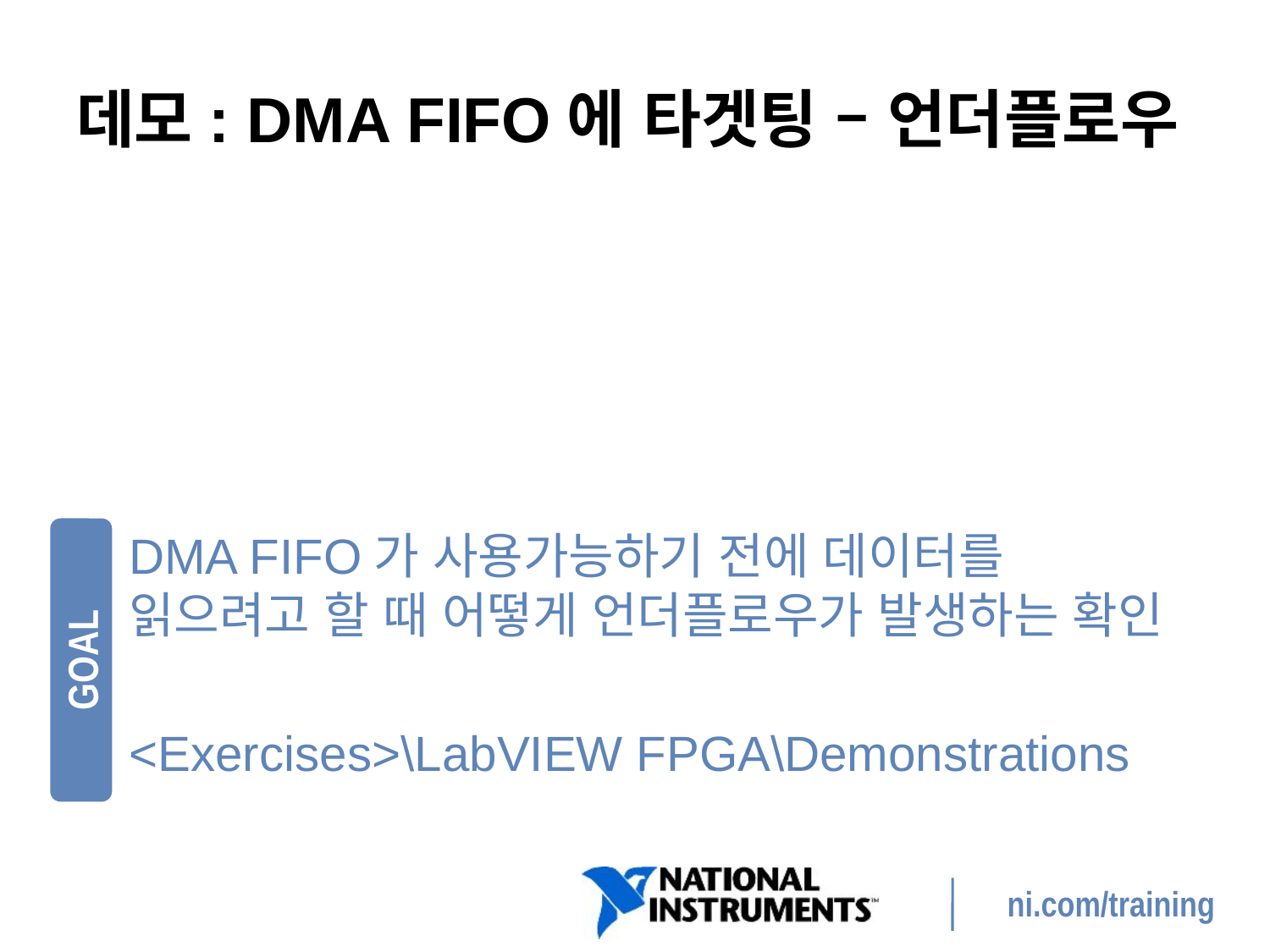

# 데모: DMA FIFO에 타겟팅 – 언더플로우
DMA FIFO가 사용가능하기 전에 데이터를 읽으려고 할 때 어떻게 언더플로우가 발생하는 확인

<Exercises>\LabVIEW FPGA\Demonstrations